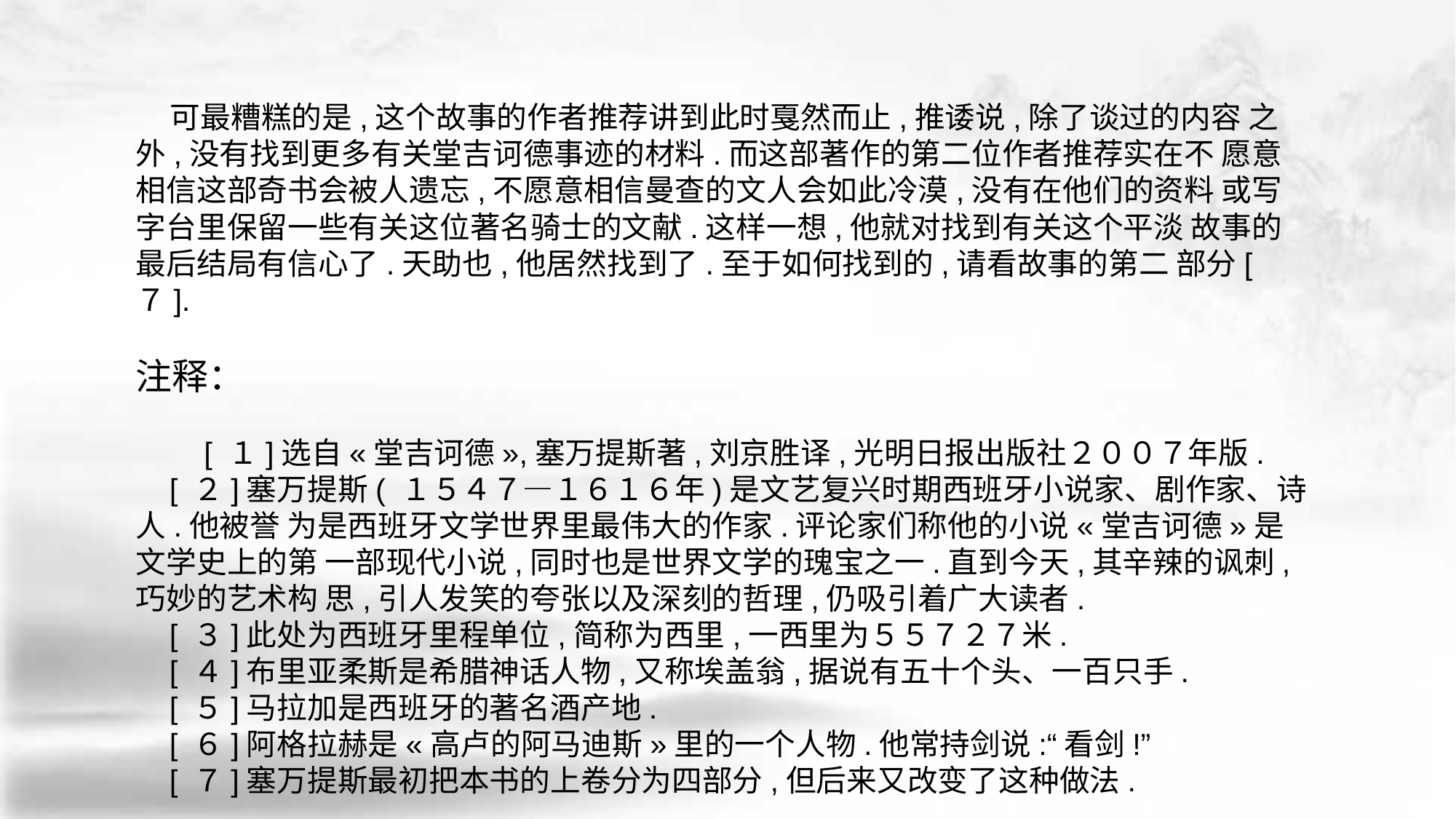

可最糟糕的是,这个故事的作者推荐讲到此时戛然而止,推诿说,除了谈过的内容 之外,没有找到更多有关堂吉诃德事迹的材料.而这部著作的第二位作者推荐实在不 愿意相信这部奇书会被人遗忘,不愿意相信曼查的文人会如此冷漠,没有在他们的资料 或写字台里保留一些有关这位著名骑士的文献.这样一想,他就对找到有关这个平淡 故事的最后结局有信心了.天助也,他居然找到了.至于如何找到的,请看故事的第二 部分[ ７].

注释：

　　[ １]选自«堂吉诃德»,塞万提斯著,刘京胜译,光明日报出版社２００７年版.
    [ ２]塞万提斯( １５４７—１６１６年)是文艺复兴时期西班牙小说家、剧作家、诗人.他被誉 为是西班牙文学世界里最伟大的作家.评论家们称他的小说«堂吉诃德»是文学史上的第 一部现代小说,同时也是世界文学的瑰宝之一.直到今天,其辛辣的讽刺,巧妙的艺术构 思,引人发笑的夸张以及深刻的哲理,仍吸引着广大读者.
    [ ３]此处为西班牙里程单位,简称为西里,一西里为５５７２７米.
    [ ４]布里亚柔斯是希腊神话人物,又称埃盖翁,据说有五十个头、一百只手.
    [ ５]马拉加是西班牙的著名酒产地.
    [ ６]阿格拉赫是«高卢的阿马迪斯»里的一个人物.他常持剑说:“看剑!”
    [ ７]塞万提斯最初把本书的上卷分为四部分,但后来又改变了这种做法.